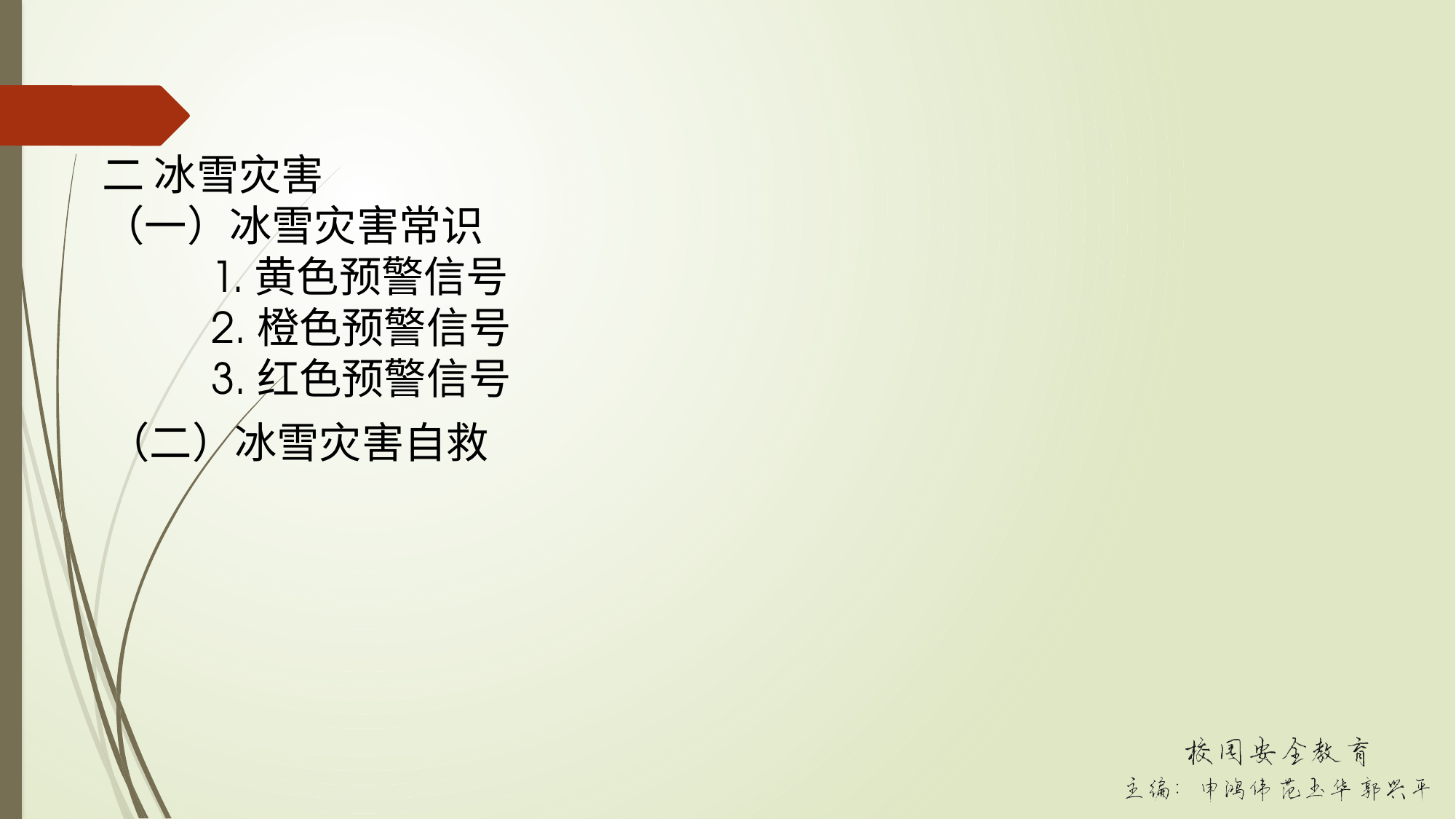

二 冰雪灾害
（一）冰雪灾害常识
	1.黄色预警信号
	2.橙色预警信号
	3.红色预警信号
（二）冰雪灾害自救